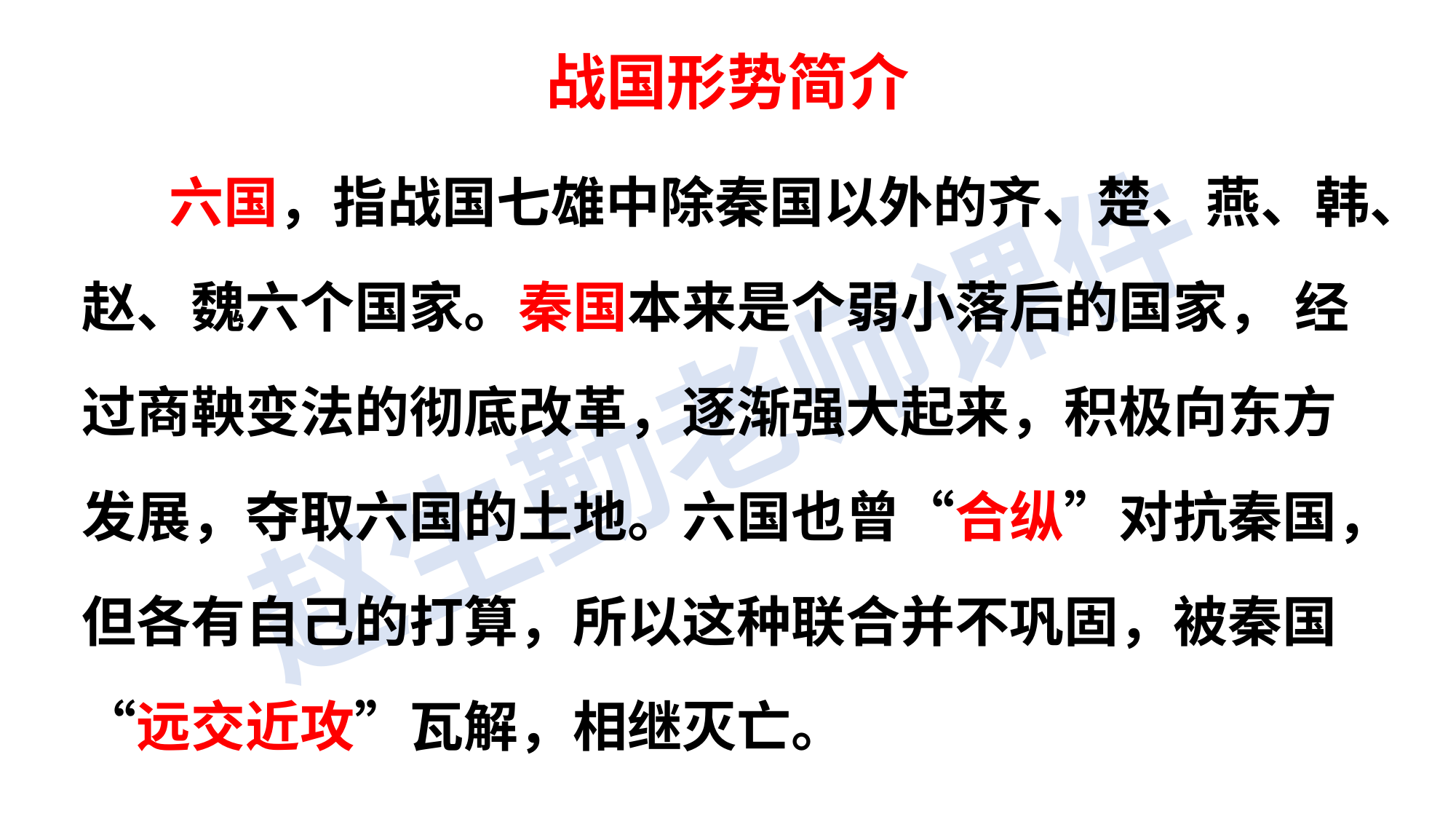

战国形势简介
      六国，指战国七雄中除秦国以外的齐、楚、燕、韩、赵、魏六个国家。秦国本来是个弱小落后的国家， 经过商鞅变法的彻底改革，逐渐强大起来，积极向东方发展，夺取六国的土地。六国也曾“合纵”对抗秦国，但各有自己的打算，所以这种联合并不巩固，被秦国“远交近攻”瓦解，相继灭亡。